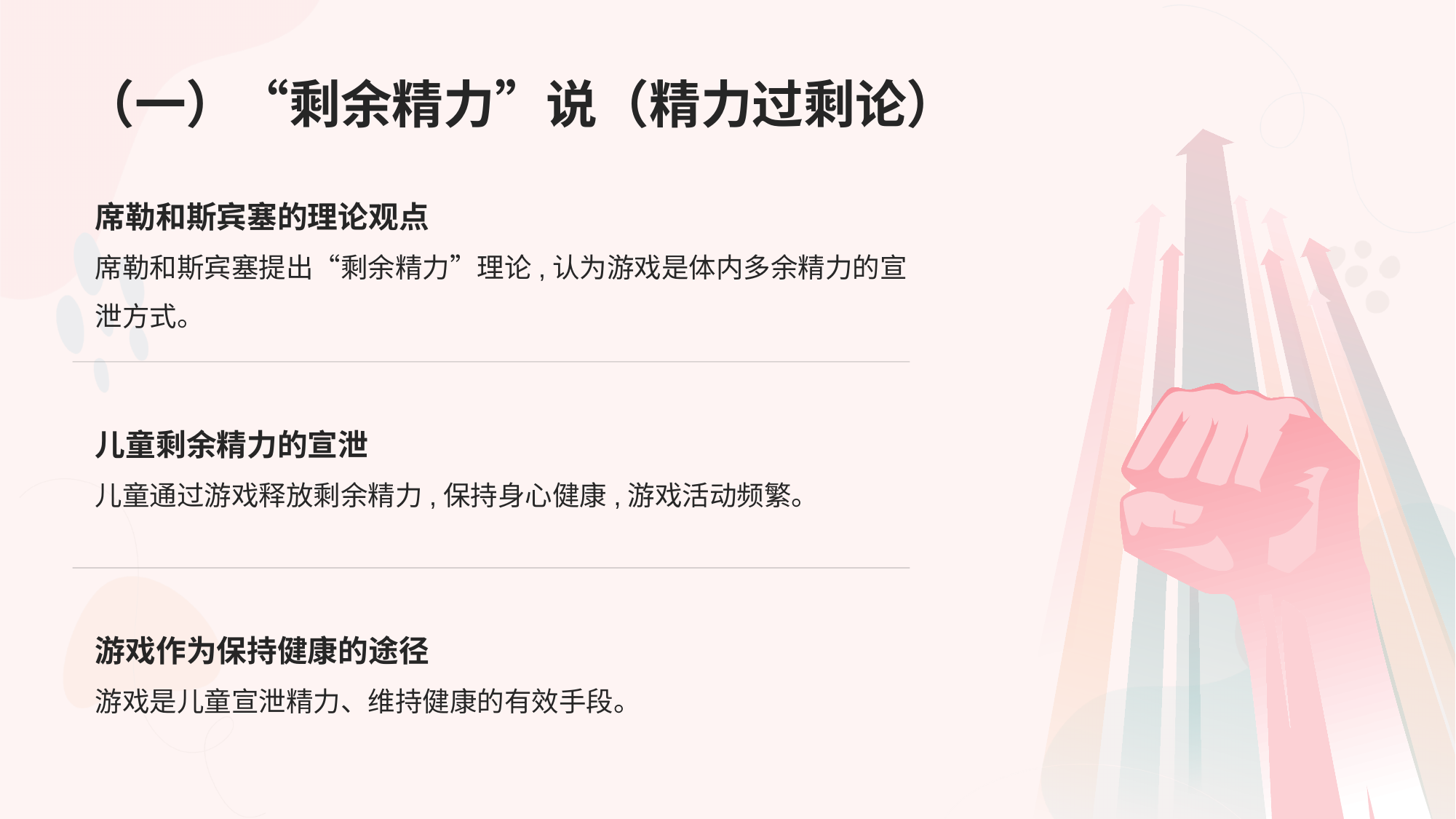

# （一）“剩余精力”说（精力过剩论）

席勒和斯宾塞的理论观点
席勒和斯宾塞提出“剩余精力”理论,认为游戏是体内多余精力的宣泄方式。

儿童剩余精力的宣泄
儿童通过游戏释放剩余精力,保持身心健康,游戏活动频繁。

游戏作为保持健康的途径
游戏是儿童宣泄精力、维持健康的有效手段。